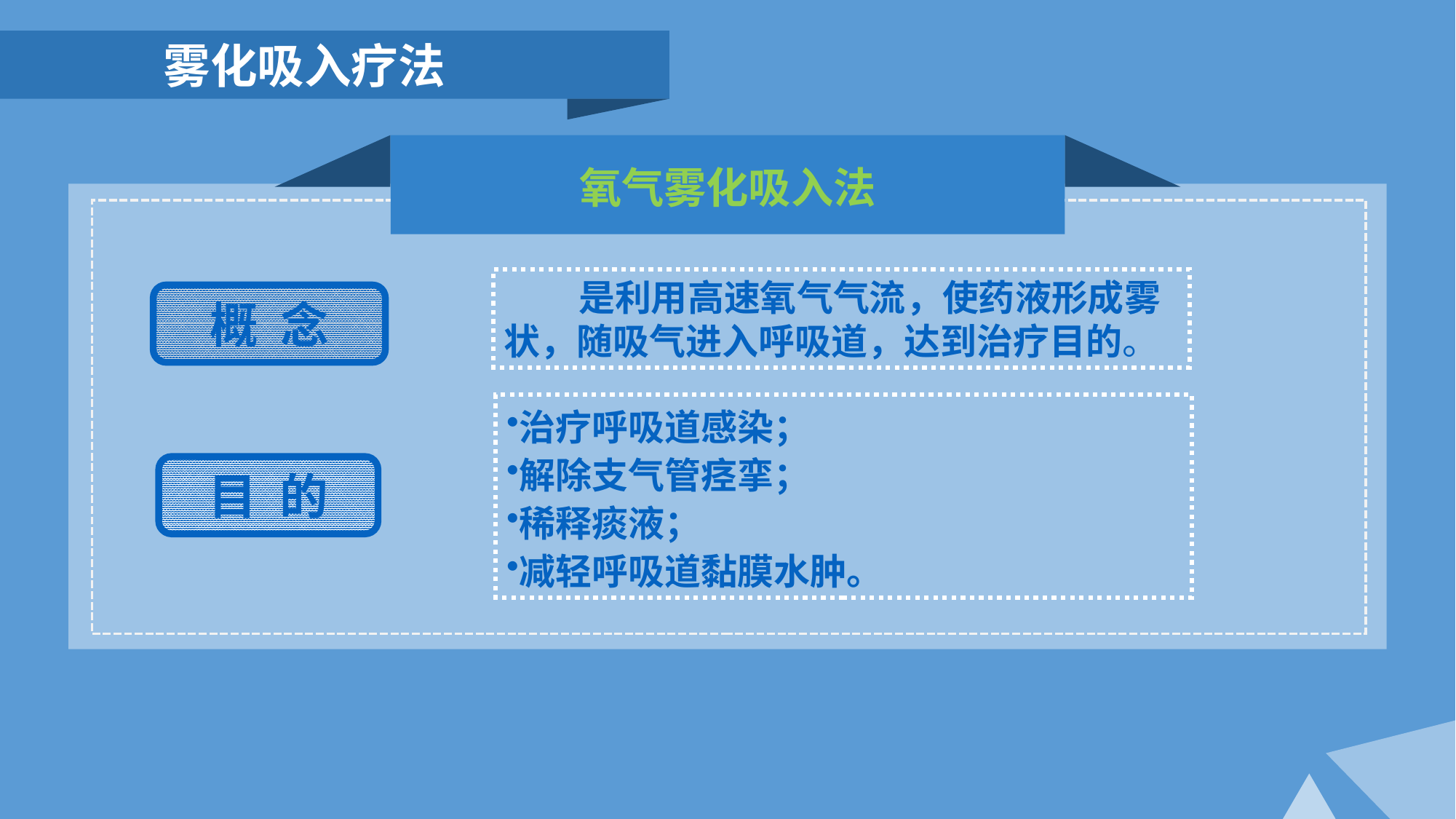

雾化吸入疗法

氧气雾化吸入法

        是利用高速氧气气流，使药液形成雾状，随吸气进入呼吸道，达到治疗目的。
概  念
治疗呼吸道感染；
解除支气管痉挛；
稀释痰液；
减轻呼吸道黏膜水肿。
目  的